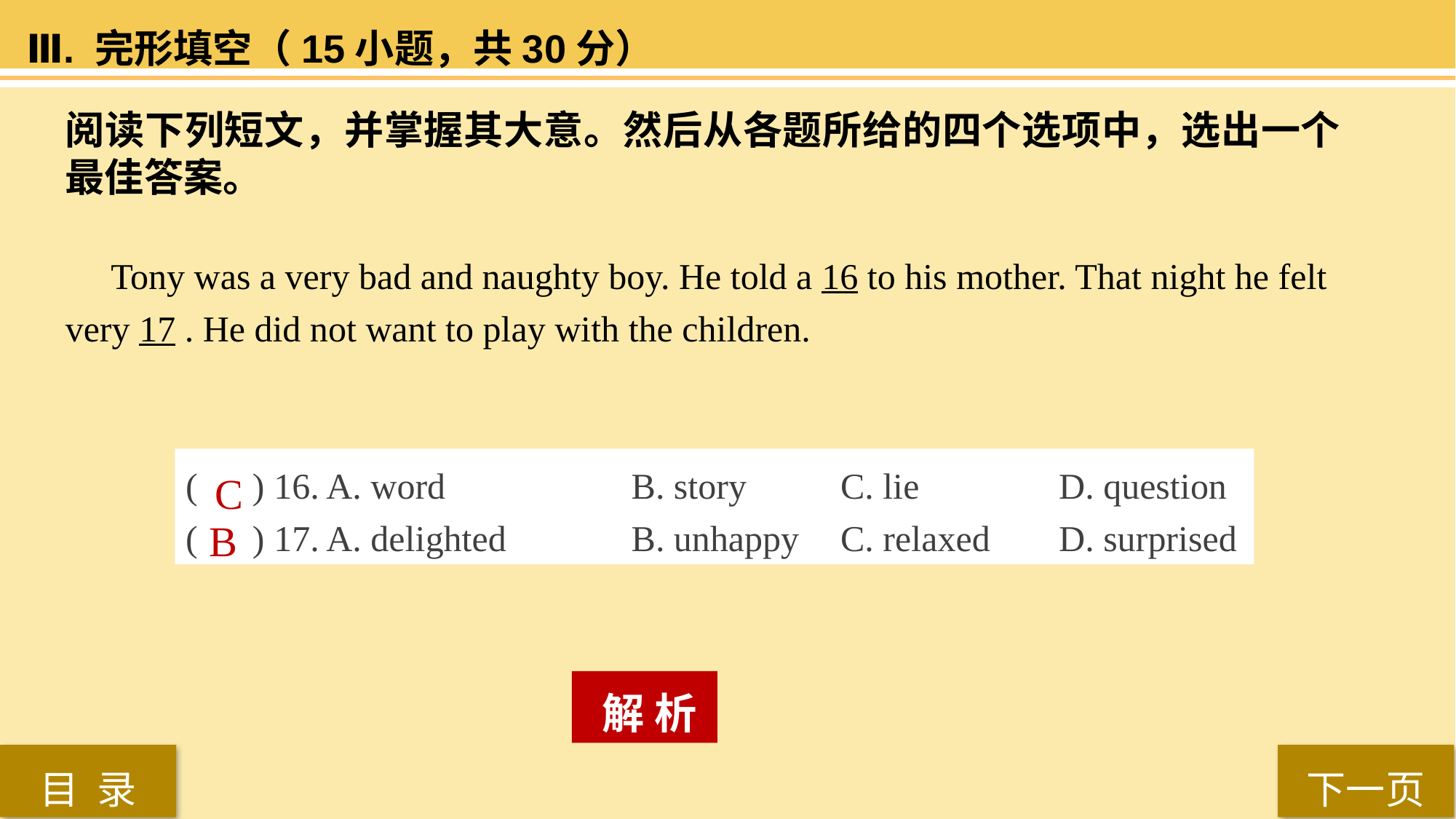

Ⅲ. 完形填空（15小题，共30分）
阅读下列短文，并掌握其大意。然后从各题所给的四个选项中，选出一个最佳答案。
     Tony was a very bad and naughty boy. He told a 16 to his mother. That night he felt
very 17 . He did not want to play with the children.
(      ) 16. A. word 		 B. story 	C. lie 		D. question
(      ) 17. A. delighted		 B. unhappy 	C. relaxed 	D. surprised
C
B
 解 析